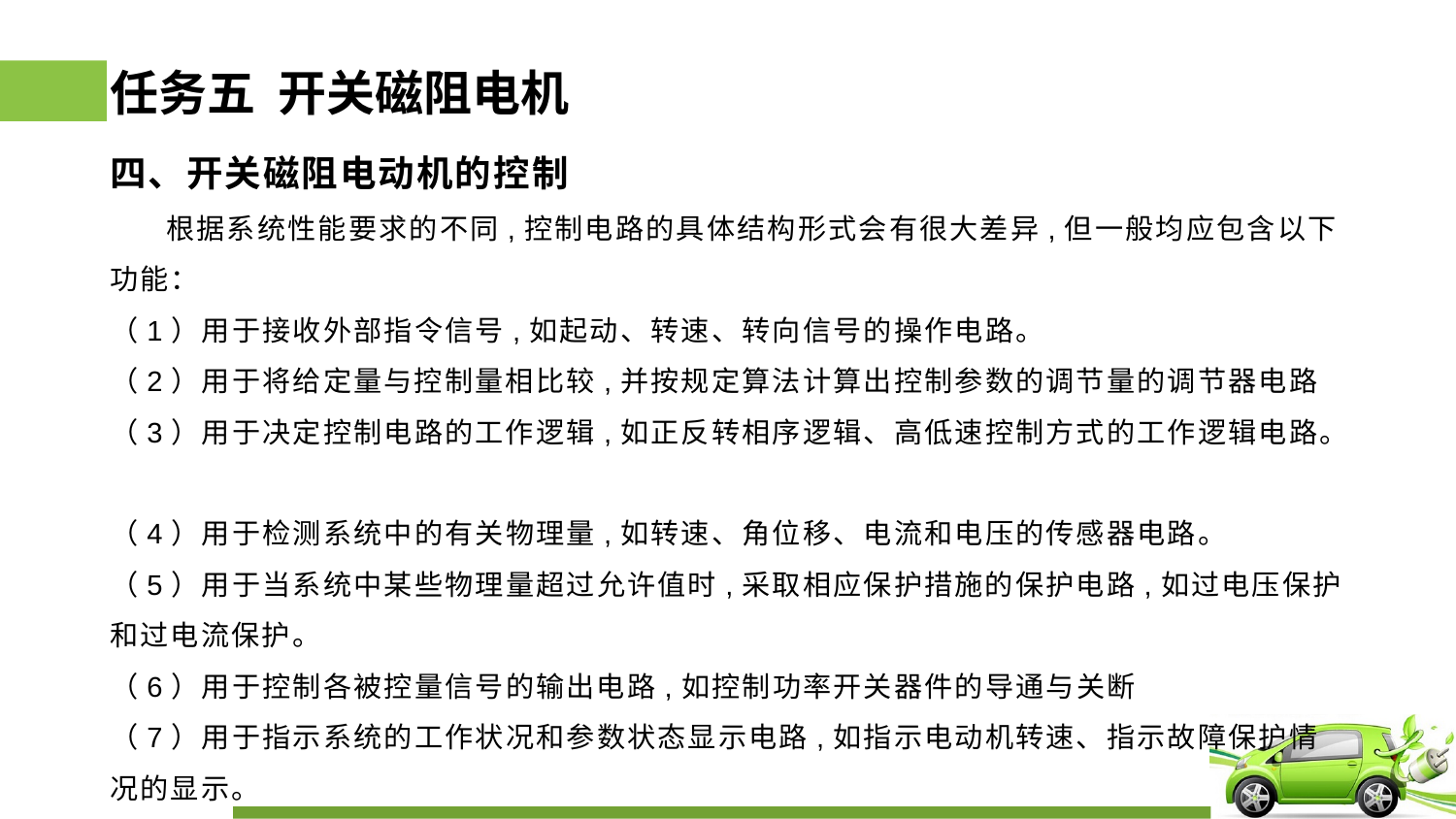

# 任务五  开关磁阻电机
四、开关磁阻电动机的控制
      根据系统性能要求的不同,控制电路的具体结构形式会有很大差异,但一般均应包含以下功能：
（1）用于接收外部指令信号,如起动、转速、转向信号的操作电路。
（2）用于将给定量与控制量相比较,并按规定算法计算出控制参数的调节量的调节器电路
（3）用于决定控制电路的工作逻辑,如正反转相序逻辑、高低速控制方式的工作逻辑电路。
（4）用于检测系统中的有关物理量,如转速、角位移、电流和电压的传感器电路。
（5）用于当系统中某些物理量超过允许值时,采取相应保护措施的保护电路,如过电压保护和过电流保护。
（6）用于控制各被控量信号的输出电路,如控制功率开关器件的导通与关断
（7）用于指示系统的工作状况和参数状态显示电路,如指示电动机转速、指示故障保护情况的显示。